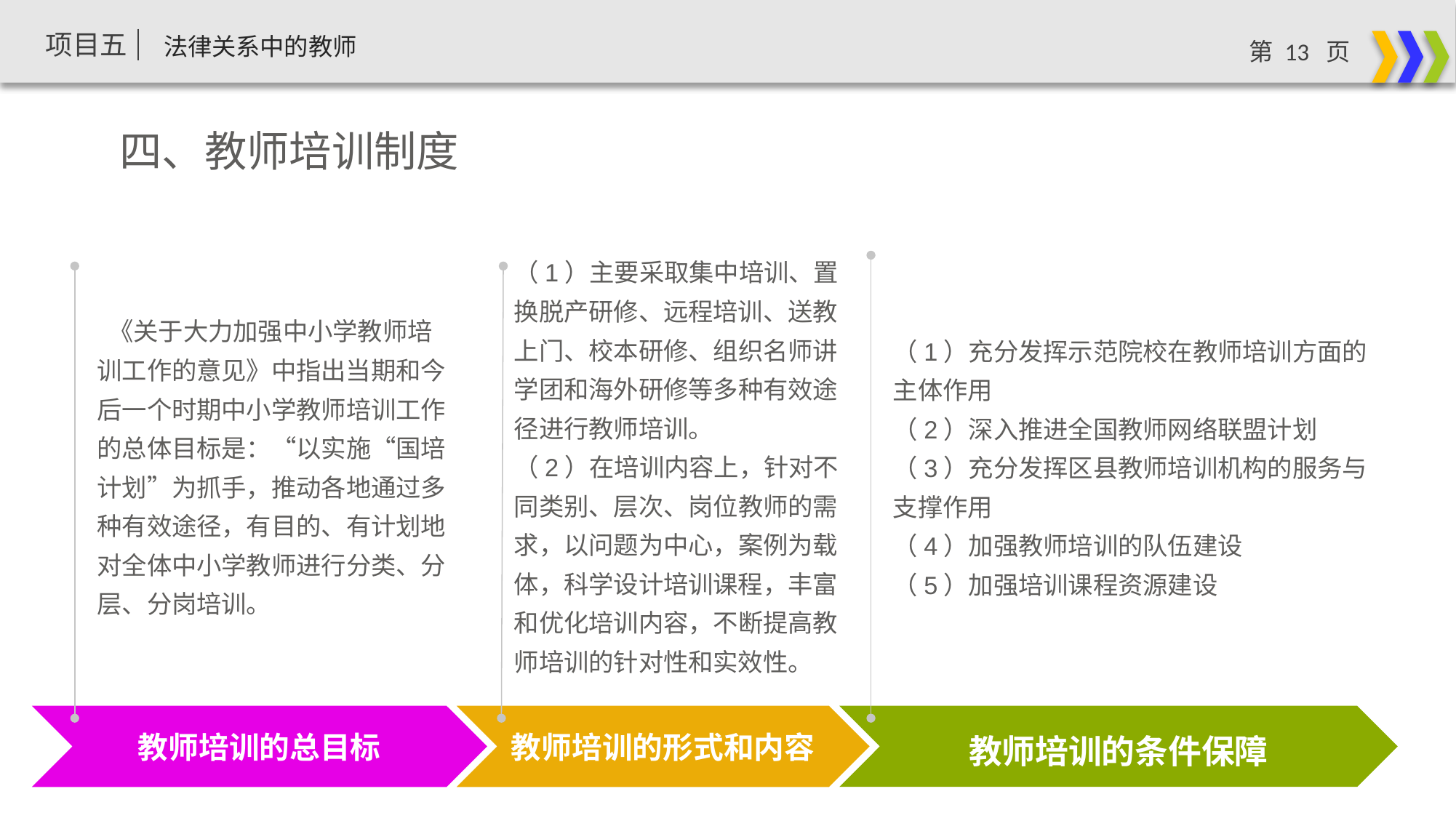

四、教师培训制度
（1）主要采取集中培训、置换脱产研修、远程培训、送教上门、校本研修、组织名师讲学团和海外研修等多种有效途径进行教师培训。
（2）在培训内容上，针对不同类别、层次、岗位教师的需求，以问题为中心，案例为载体，科学设计培训课程，丰富和优化培训内容，不断提高教师培训的针对性和实效性。
 《关于大力加强中小学教师培训工作的意见》中指出当期和今后一个时期中小学教师培训工作的总体目标是：“以实施“国培计划”为抓手，推动各地通过多种有效途径，有目的、有计划地对全体中小学教师进行分类、分层、分岗培训。
（1）充分发挥示范院校在教师培训方面的主体作用
（2）深入推进全国教师网络联盟计划
（3）充分发挥区县教师培训机构的服务与支撑作用
（4）加强教师培训的队伍建设
（5）加强培训课程资源建设
教师培训的条件保障
教师培训的形式和内容
教师培训的总目标